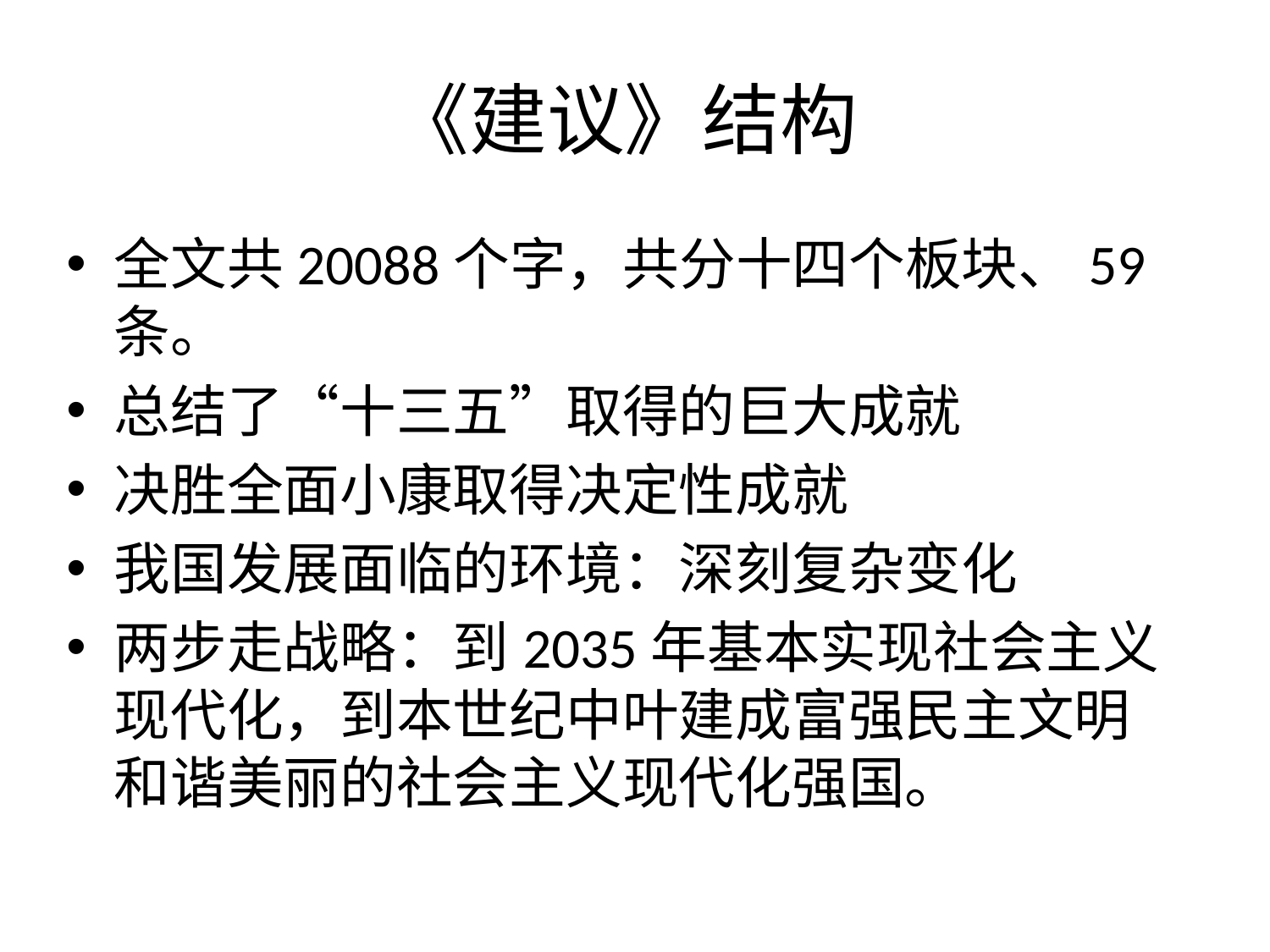

# 《建议》结构
全文共20088个字，共分十四个板块、59条。
总结了“十三五”取得的巨大成就
决胜全面小康取得决定性成就
我国发展面临的环境：深刻复杂变化
两步走战略：到2035年基本实现社会主义现代化，到本世纪中叶建成富强民主文明和谐美丽的社会主义现代化强国。